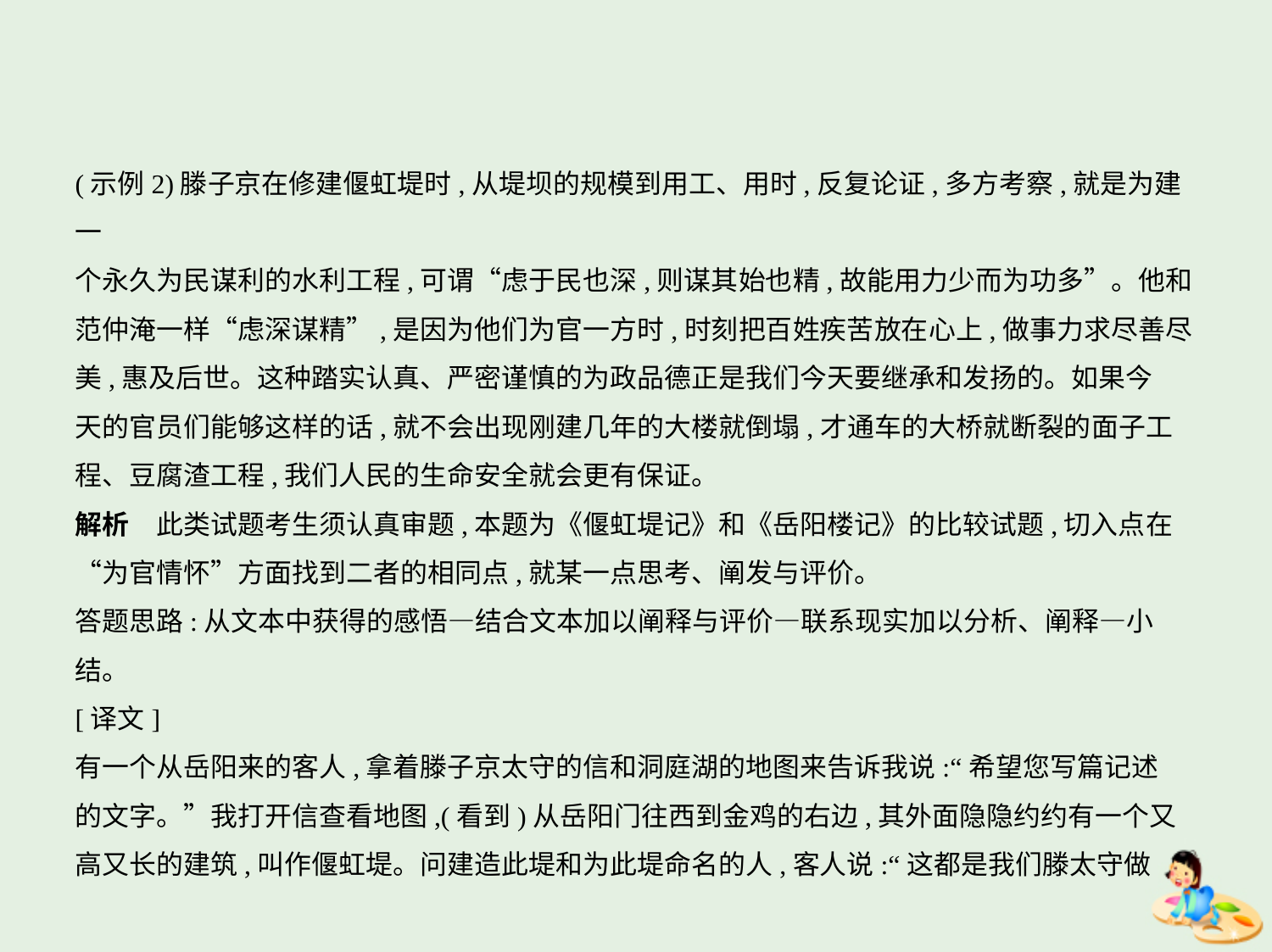

(示例2)滕子京在修建偃虹堤时,从堤坝的规模到用工、用时,反复论证,多方考察,就是为建一
个永久为民谋利的水利工程,可谓“虑于民也深,则谋其始也精,故能用力少而为功多”。他和
范仲淹一样“虑深谋精”,是因为他们为官一方时,时刻把百姓疾苦放在心上,做事力求尽善尽
美,惠及后世。这种踏实认真、严密谨慎的为政品德正是我们今天要继承和发扬的。如果今
天的官员们能够这样的话,就不会出现刚建几年的大楼就倒塌,才通车的大桥就断裂的面子工
程、豆腐渣工程,我们人民的生命安全就会更有保证。
解析　此类试题考生须认真审题,本题为《偃虹堤记》和《岳阳楼记》的比较试题,切入点在
“为官情怀”方面找到二者的相同点,就某一点思考、阐发与评价。
答题思路:从文本中获得的感悟—结合文本加以阐释与评价—联系现实加以分析、阐释—小结。
[译文]
有一个从岳阳来的客人,拿着滕子京太守的信和洞庭湖的地图来告诉我说:“希望您写篇记述
的文字。”我打开信查看地图,(看到)从岳阳门往西到金鸡的右边,其外面隐隐约约有一个又
高又长的建筑,叫作偃虹堤。问建造此堤和为此堤命名的人,客人说:“这都是我们滕太守做